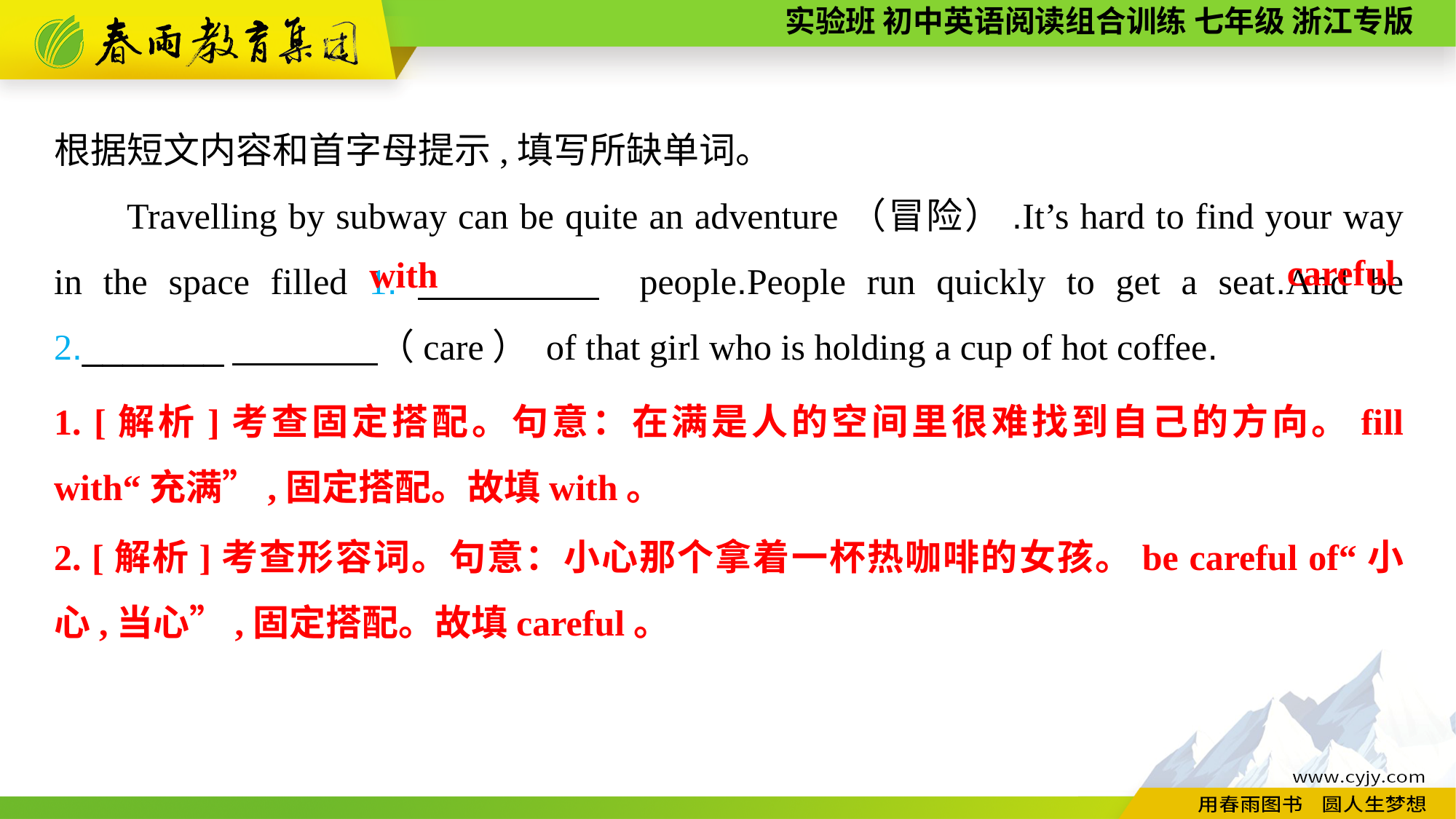

根据短文内容和首字母提示,填写所缺单词。
Travelling by subway can be quite an adventure（冒险）.It’s hard to find your way in the space filled 1.　　　　 people.People run quickly to get a seat.And be 2._______　　　　（care） of that girl who is holding a cup of hot coffee.
careful
with
1. [解析]考查固定搭配。句意：在满是人的空间里很难找到自己的方向。fill with“充满”,固定搭配。故填with。
2. [解析]考查形容词。句意：小心那个拿着一杯热咖啡的女孩。be careful of“小心,当心”,固定搭配。故填careful。